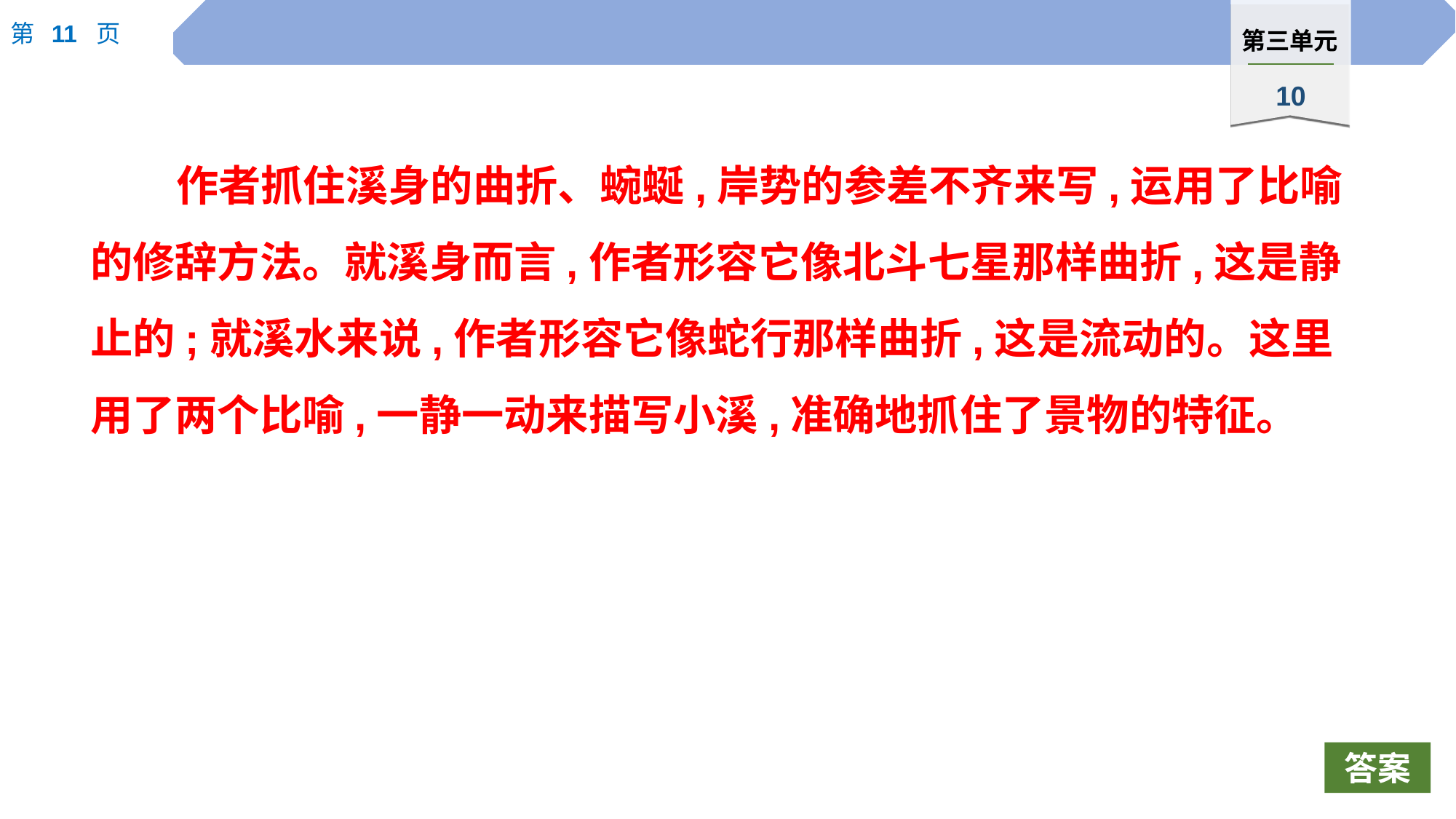

作者抓住溪身的曲折、蜿蜒,岸势的参差不齐来写,运用了比喻的修辞方法。就溪身而言,作者形容它像北斗七星那样曲折,这是静止的;就溪水来说,作者形容它像蛇行那样曲折,这是流动的。这里用了两个比喻,一静一动来描写小溪,准确地抓住了景物的特征。
答案